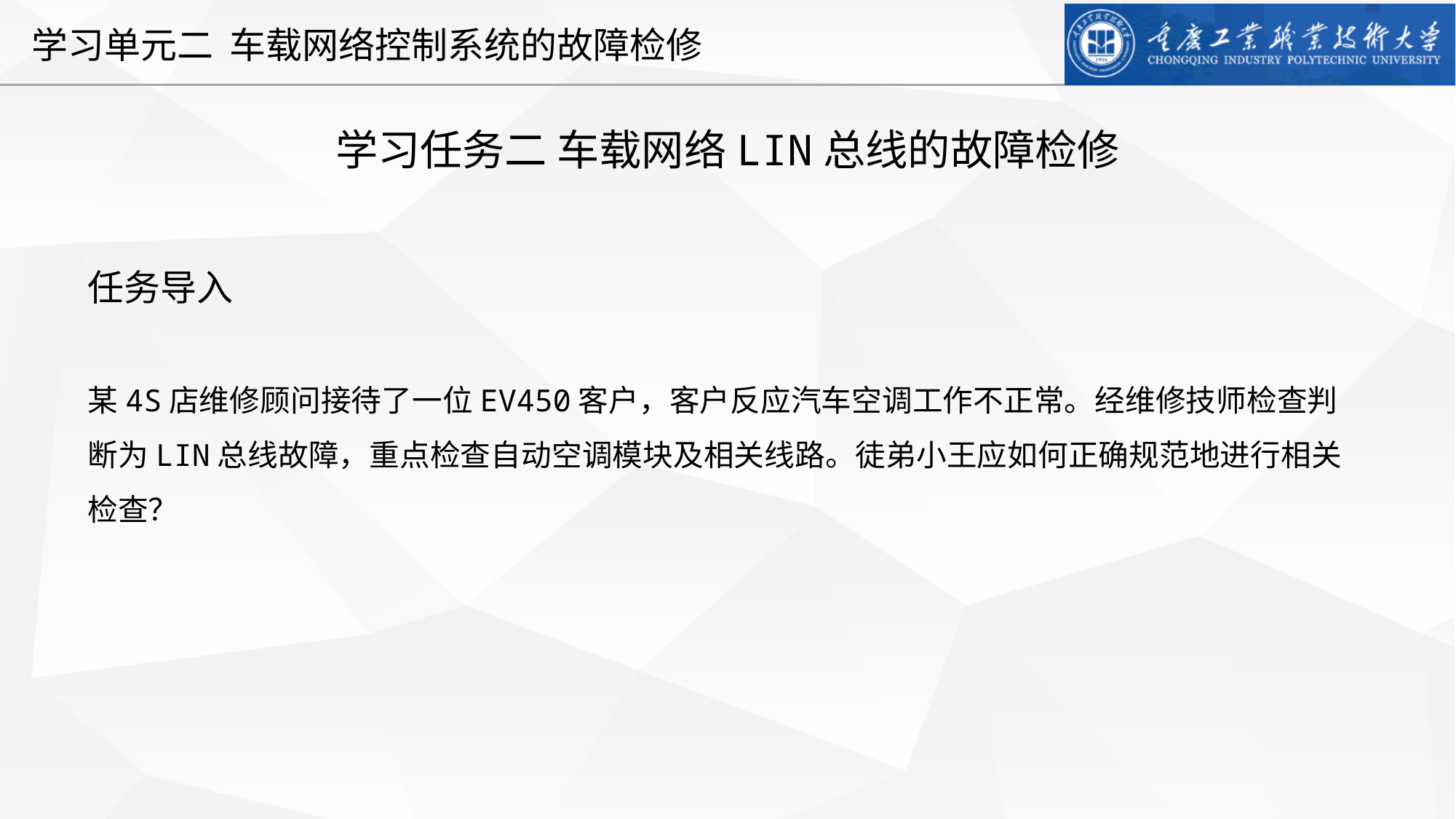

学习任务二 车载网络LIN总线的故障检修
任务导入

某4S店维修顾问接待了一位EV450客户，客户反应汽车空调工作不正常。经维修技师检查判断为LIN总线故障，重点检查自动空调模块及相关线路。徒弟小王应如何正确规范地进行相关检查？